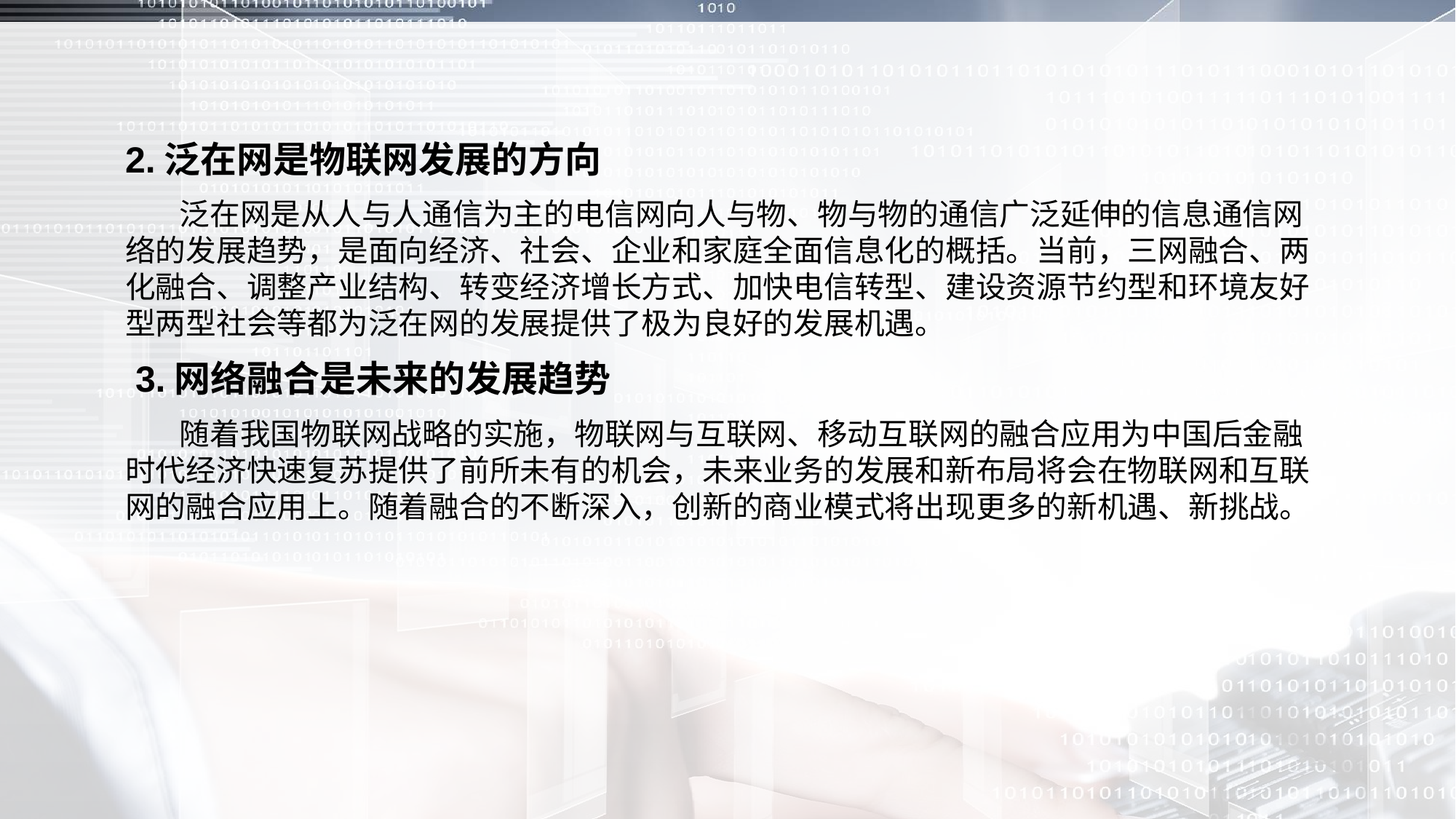

2.泛在网是物联网发展的方向
       泛在网是从人与人通信为主的电信网向人与物、物与物的通信广泛延伸的信息通信网络的发展趋势，是面向经济、社会、企业和家庭全面信息化的概括。当前，三网融合、两化融合、调整产业结构、转变经济增长方式、加快电信转型、建设资源节约型和环境友好型两型社会等都为泛在网的发展提供了极为良好的发展机遇。
 3.网络融合是未来的发展趋势
       随着我国物联网战略的实施，物联网与互联网、移动互联网的融合应用为中国后金融时代经济快速复苏提供了前所未有的机会，未来业务的发展和新布局将会在物联网和互联网的融合应用上。随着融合的不断深入，创新的商业模式将出现更多的新机遇、新挑战。